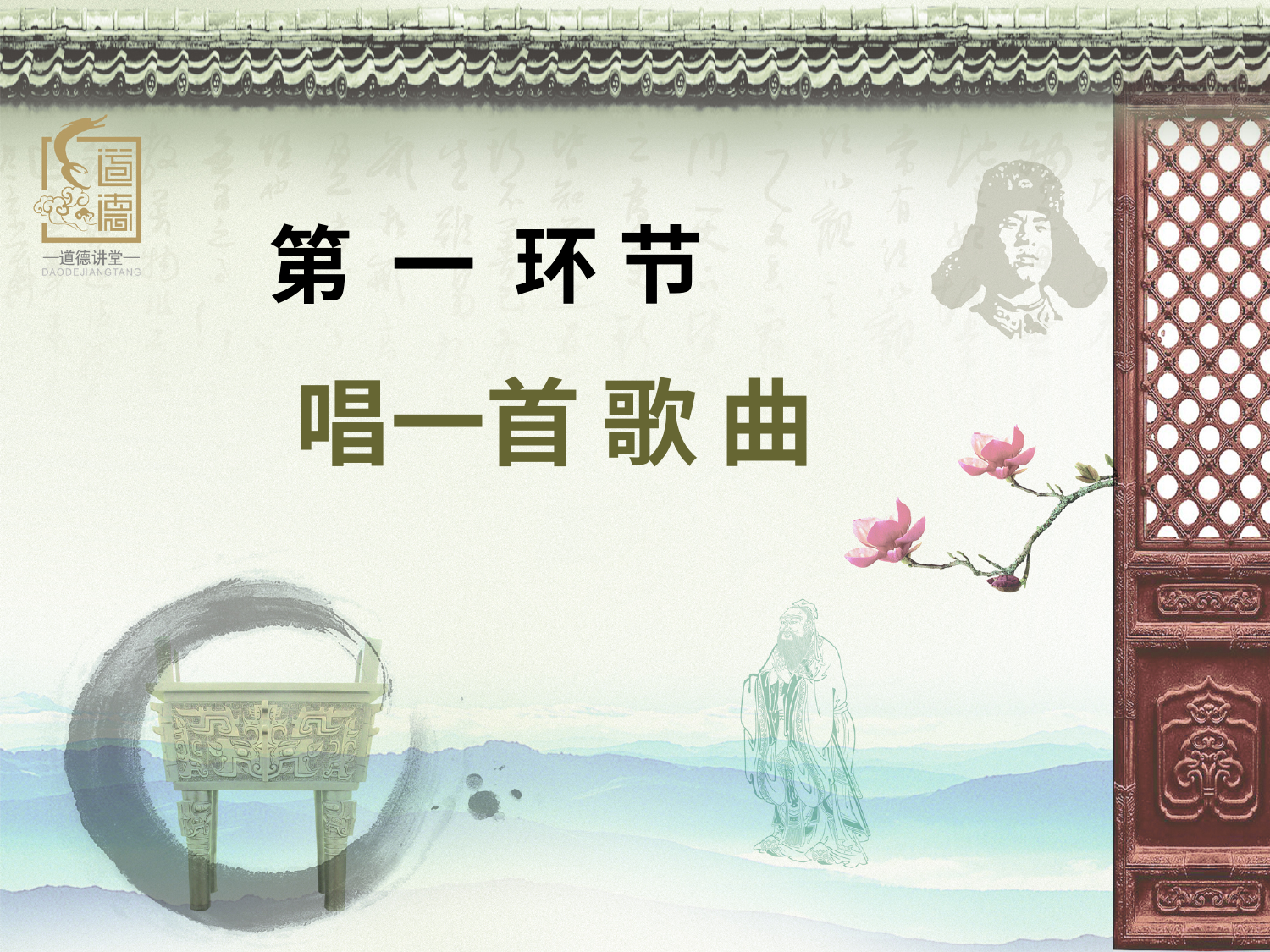

第  一  环 节
唱一首 歌 曲
4